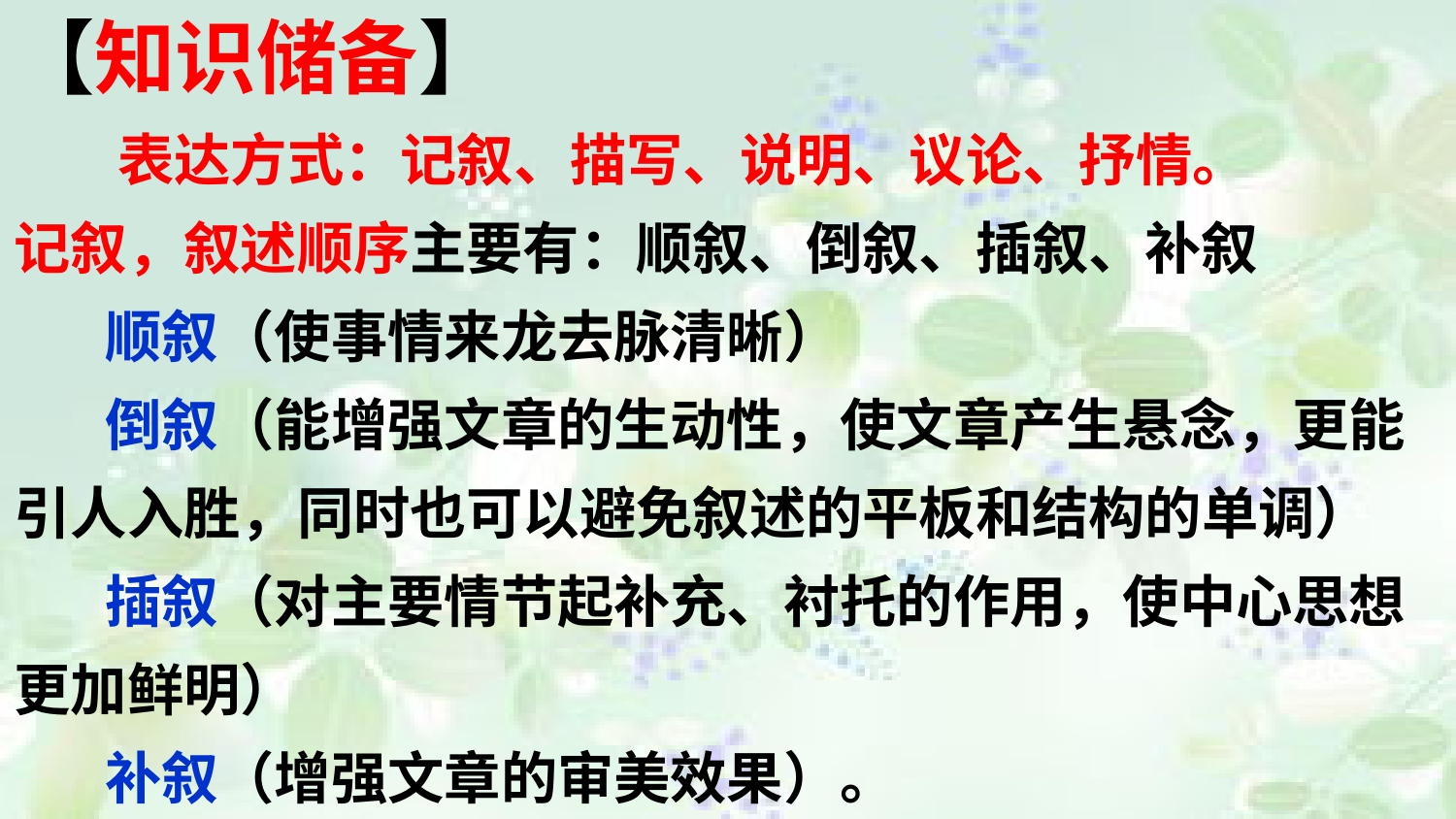

【知识储备】
       表达方式：记叙、描写、说明、议论、抒情。
记叙，叙述顺序主要有：顺叙、倒叙、插叙、补叙
      顺叙（使事情来龙去脉清晰）
      倒叙（能增强文章的生动性，使文章产生悬念，更能引人入胜，同时也可以避免叙述的平板和结构的单调）
      插叙（对主要情节起补充、衬托的作用，使中心思想更加鲜明）
      补叙（增强文章的审美效果）。